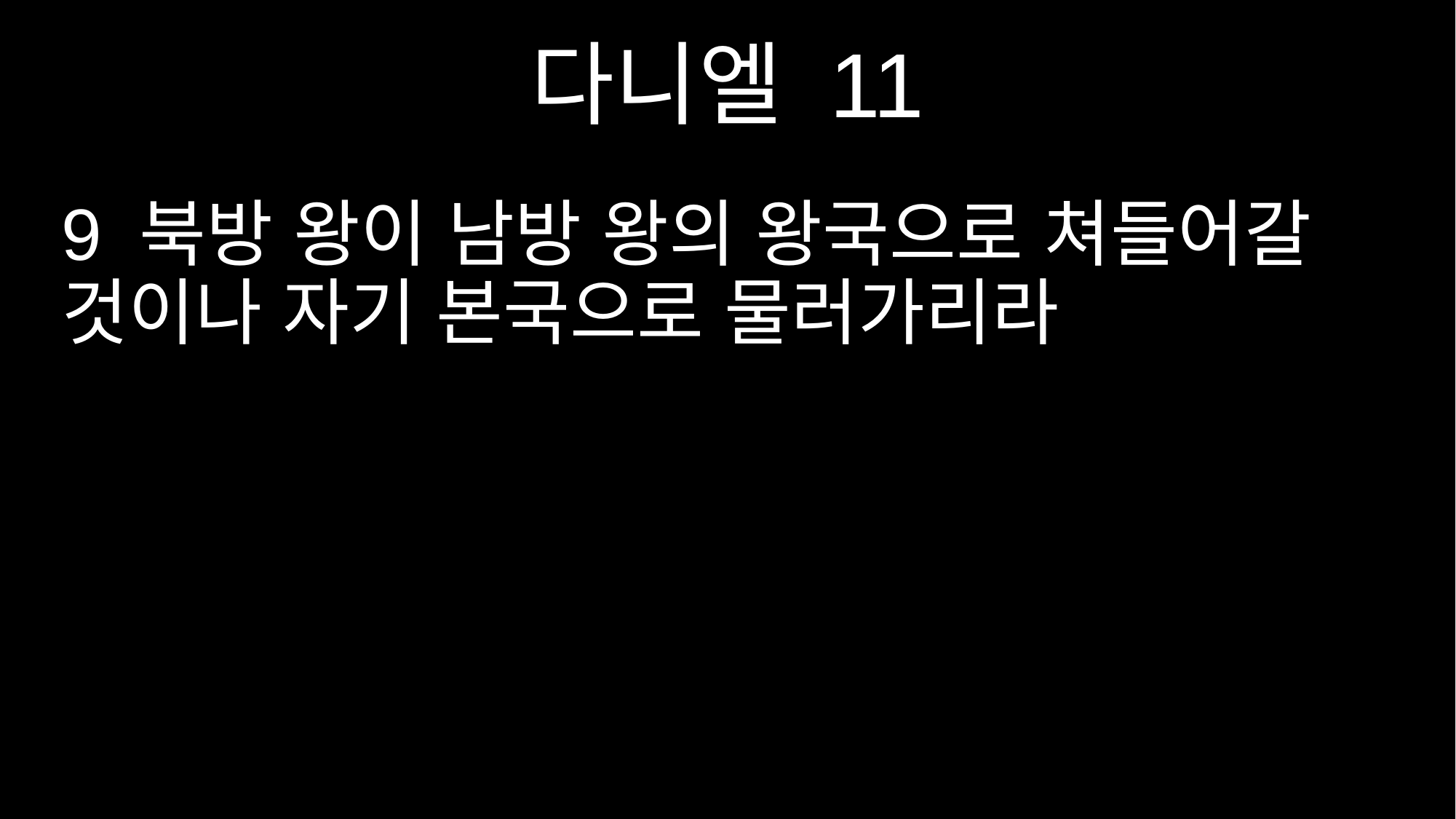

다니엘 11
9 북방 왕이 남방 왕의 왕국으로 쳐들어갈 것이나 자기 본국으로 물러가리라